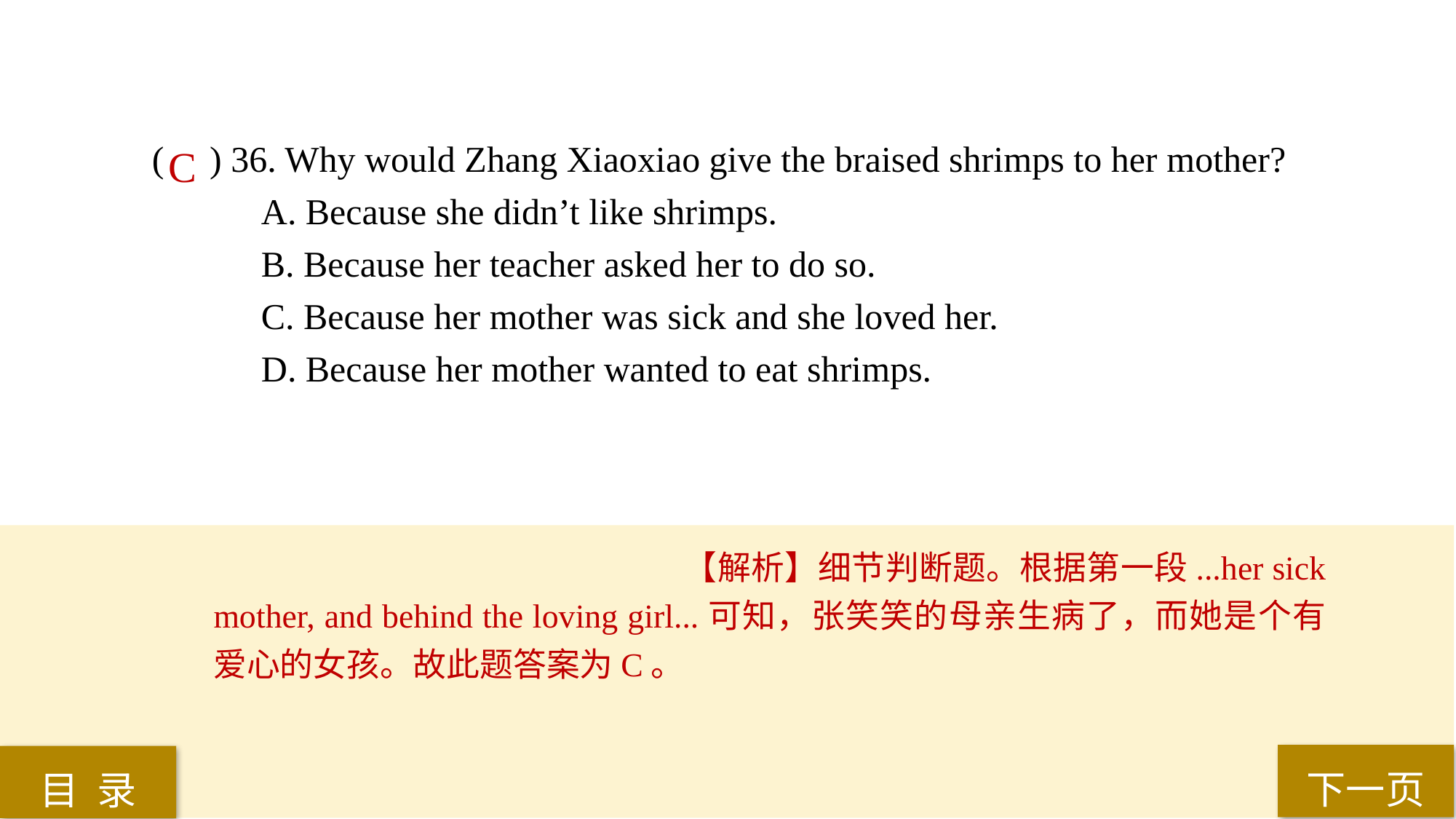

(     ) 36. Why would Zhang Xiaoxiao give the braised shrimps to her mother?
A. Because she didn’t like shrimps.
B. Because her teacher asked her to do so.
C. Because her mother was sick and she loved her.
D. Because her mother wanted to eat shrimps.
C
【解析】细节判断题。根据第一段...her sick mother, and behind the loving girl...可知，张笑笑的母亲生病了，而她是个有爱心的女孩。故此题答案为C。